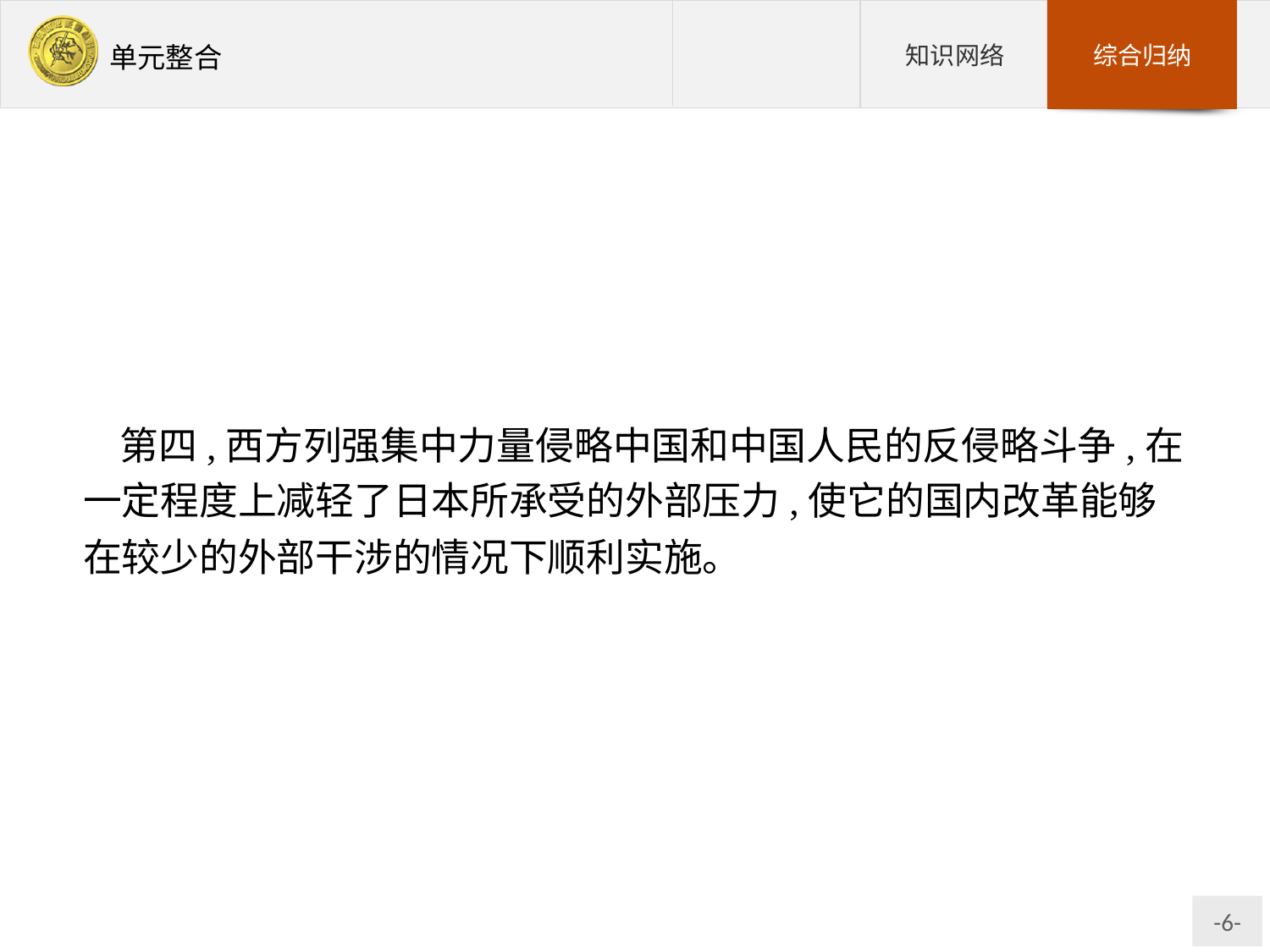

第四,西方列强集中力量侵略中国和中国人民的反侵略斗争,在一定程度上减轻了日本所承受的外部压力,使它的国内改革能够在较少的外部干涉的情况下顺利实施。